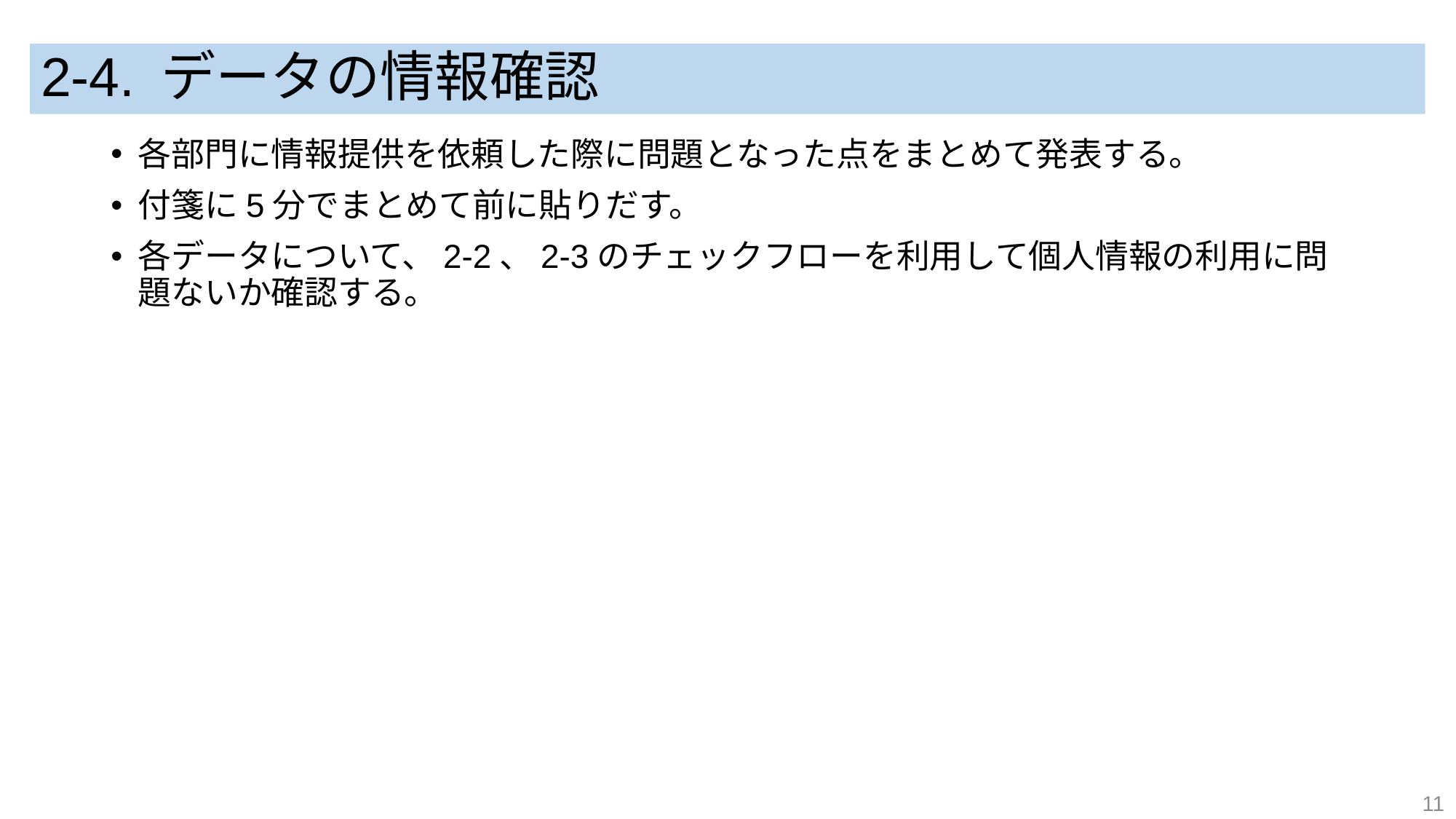

# 2-4. データの情報確認
各部門に情報提供を依頼した際に問題となった点をまとめて発表する。
付箋に5分でまとめて前に貼りだす。
各データについて、2-2、2-3のチェックフローを利用して個人情報の利用に問題ないか確認する。
11